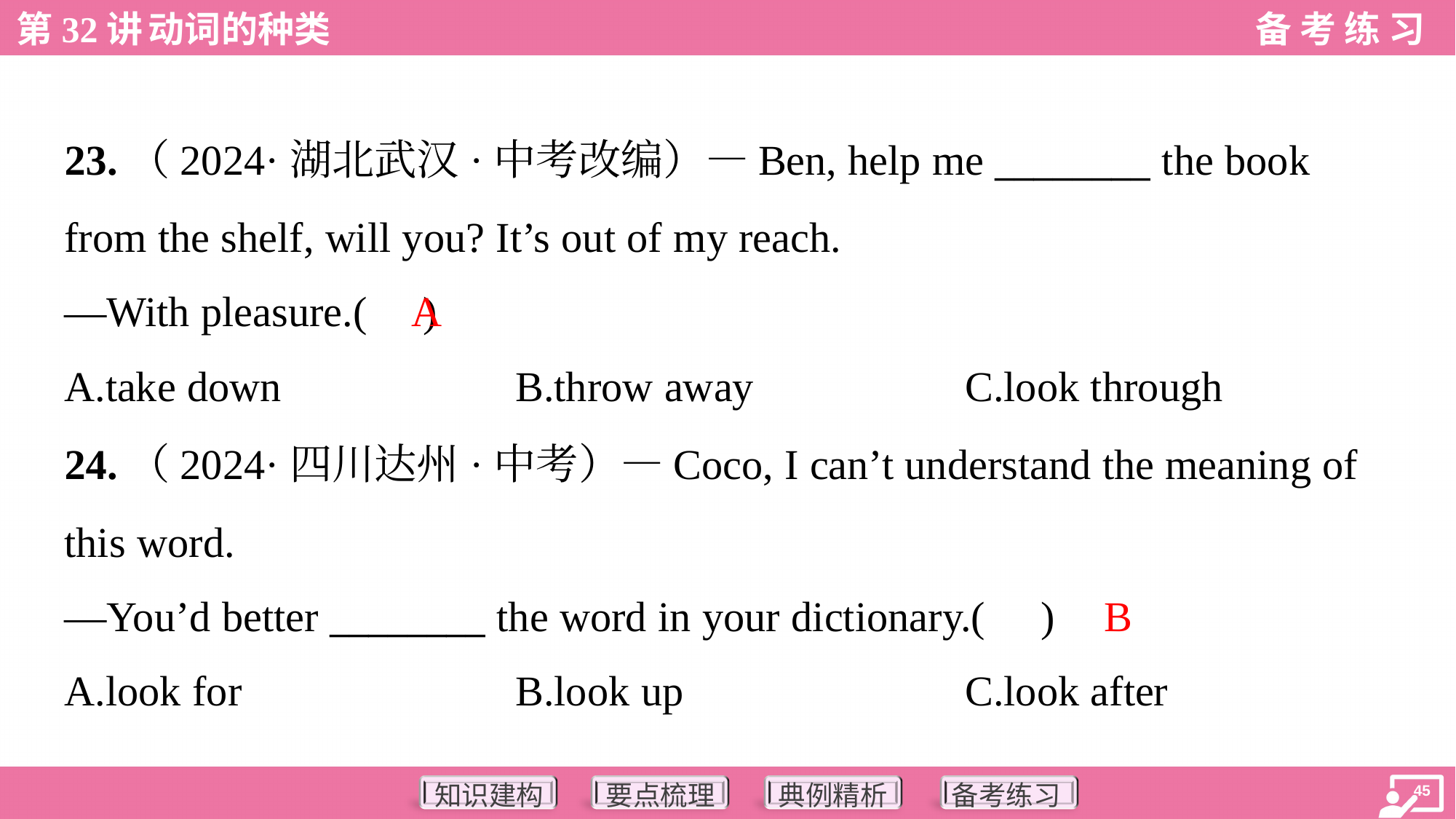

23.（2024·湖北武汉·中考改编）—Ben, help me ________ the book
from the shelf, will you? It’s out of my reach.
—With pleasure.(     )
A
A.take down	B.throw away	C.look through
24.（2024·四川达州·中考）—Coco, I can’t understand the meaning of
this word.
—You’d better ________ the word in your dictionary.(     )
B
A.look for	B.look up	C.look after